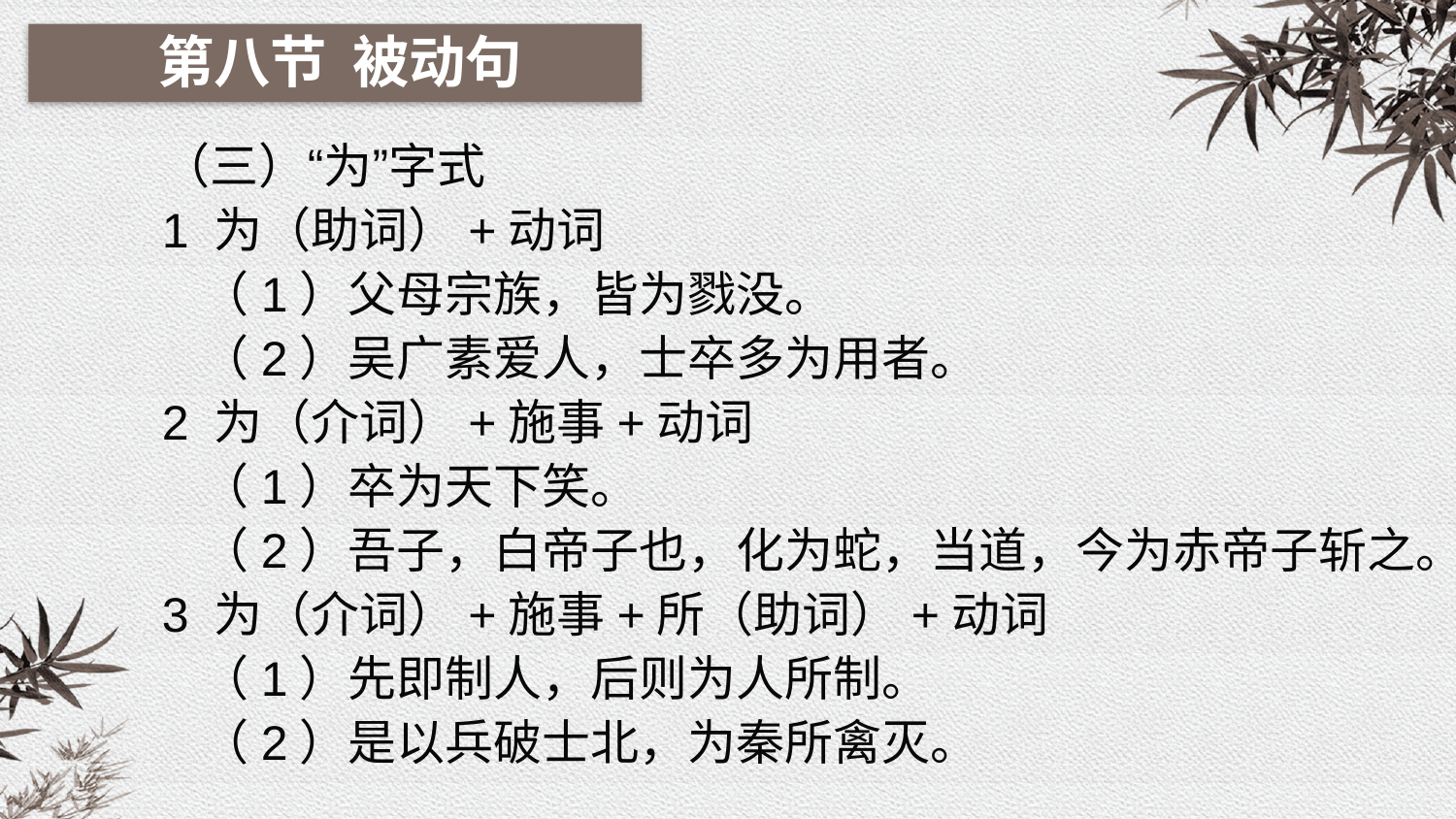

第八节  被动句

（三）“为”字式
1 为（助词）+动词
  （1）父母宗族，皆为戮没。
  （2）吴广素爱人，士卒多为用者。
2 为（介词）+施事+动词
  （1）卒为天下笑。
  （2）吾子，白帝子也，化为蛇，当道，今为赤帝子斩之。
3 为（介词）+施事+所（助词）+动词
  （1）先即制人，后则为人所制。
  （2）是以兵破士北，为秦所禽灭。